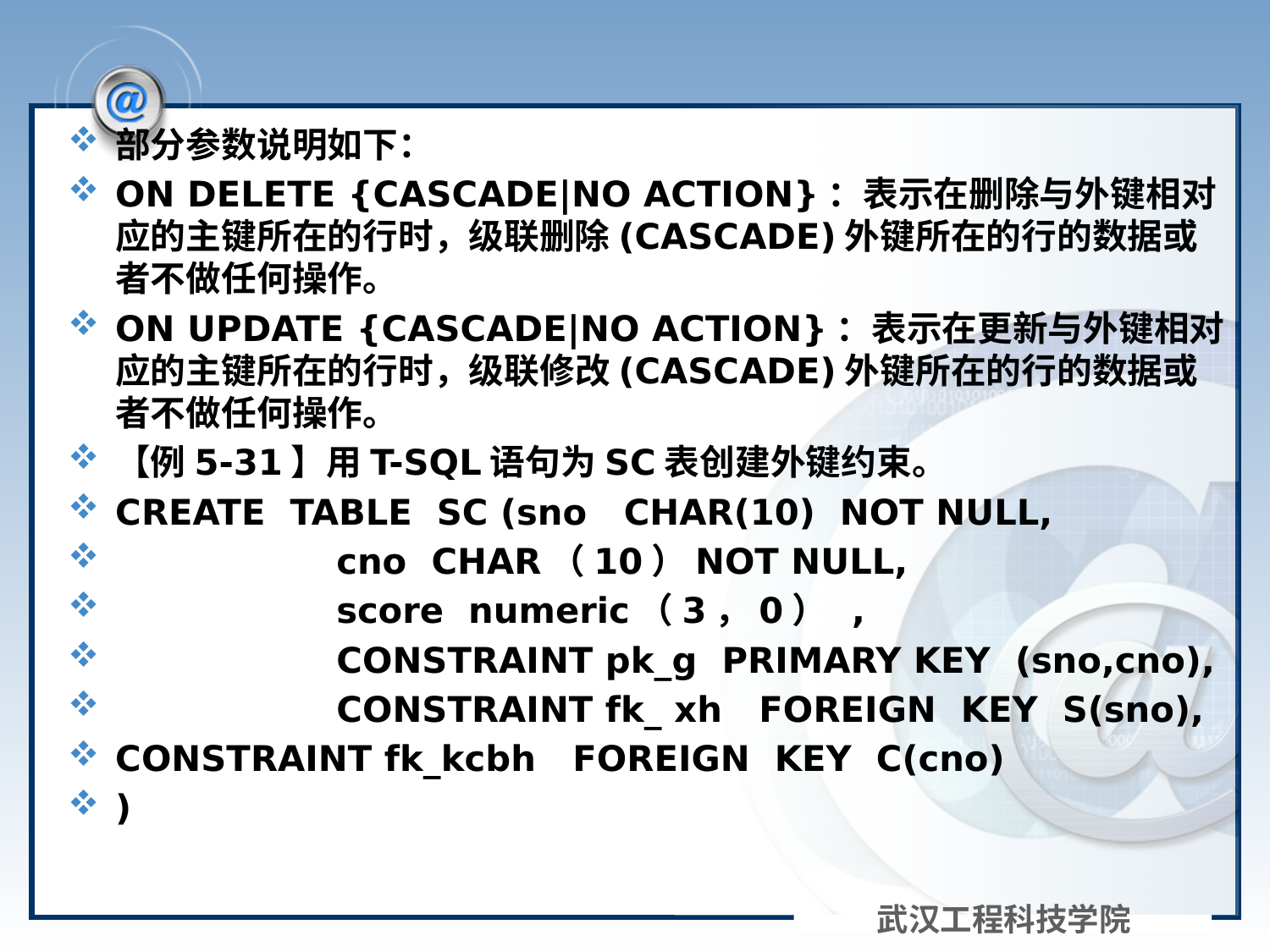

#
部分参数说明如下：
ON DELETE {CASCADE|NO ACTION}：表示在删除与外键相对应的主键所在的行时，级联删除(CASCADE)外键所在的行的数据或者不做任何操作。
ON UPDATE {CASCADE|NO ACTION}：表示在更新与外键相对应的主键所在的行时，级联修改(CASCADE)外键所在的行的数据或者不做任何操作。
【例5-31】用T-SQL语句为SC表创建外键约束。
CREATE  TABLE  SC (sno   CHAR(10)  NOT NULL,
                  cno  CHAR（10）NOT NULL,
                  score  numeric（3，0）  ,
                  CONSTRAINT pk_g  PRIMARY KEY  (sno,cno),
                  CONSTRAINT fk_ xh   FOREIGN  KEY  S(sno),
CONSTRAINT fk_kcbh   FOREIGN  KEY  C(cno)
)

武汉工程科技学院